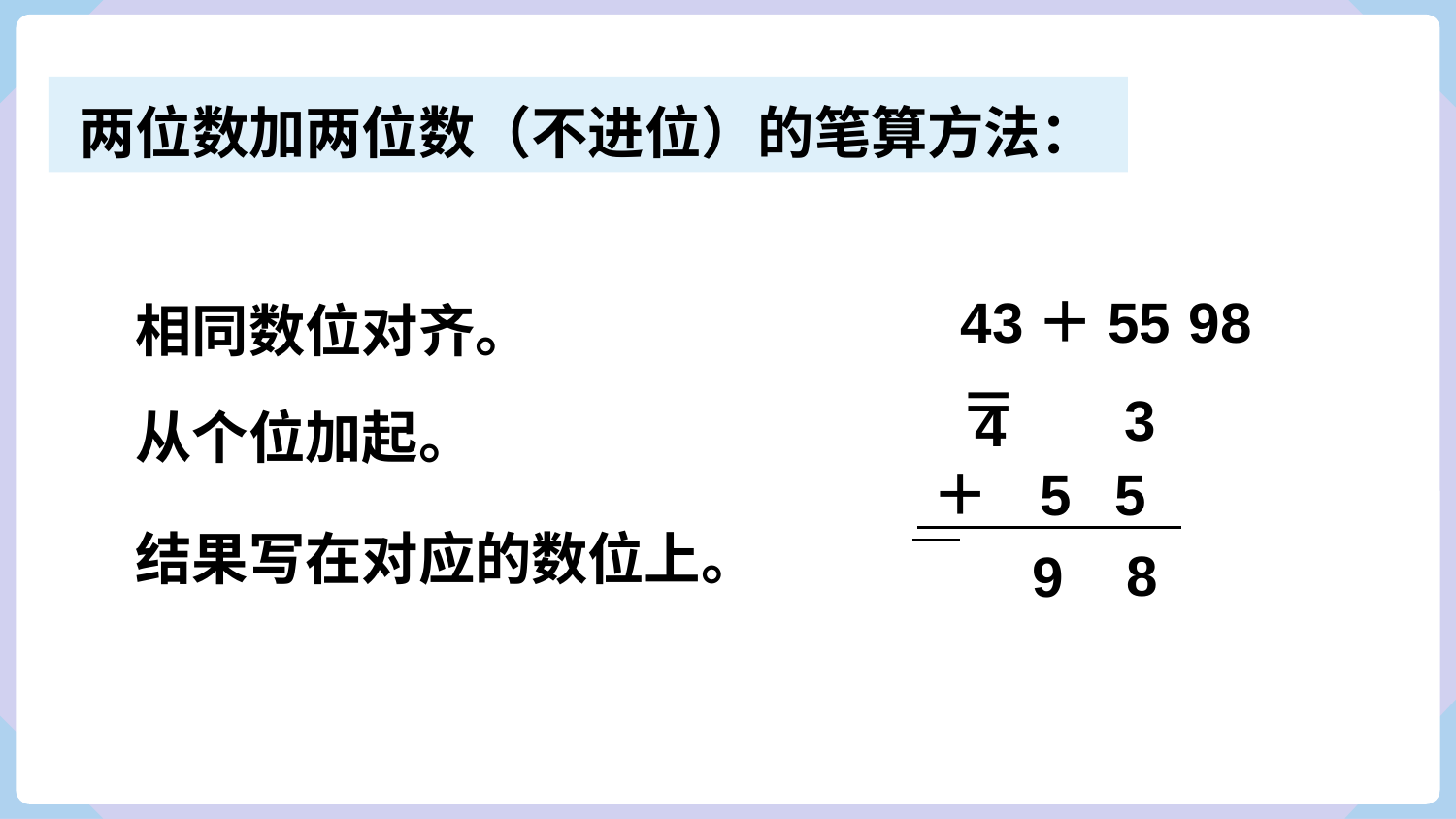

两位数加两位数（不进位）的笔算方法：
43＋55＝
98
相同数位对齐。
    4

3
＋ 5  5
从个位加起。
结果写在对应的数位上。
8
9